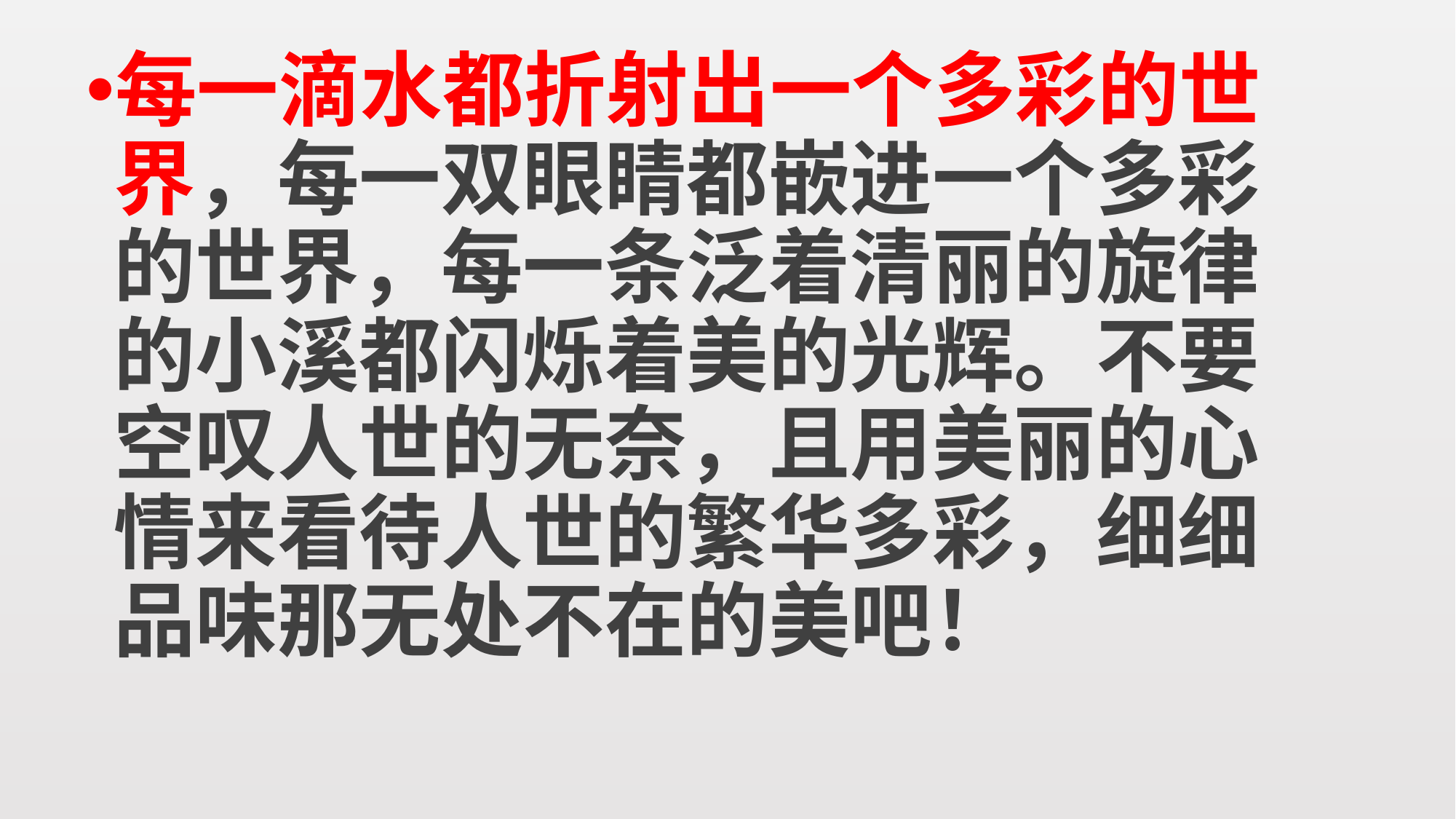

每一滴水都折射出一个多彩的世界，每一双眼睛都嵌进一个多彩的世界，每一条泛着清丽的旋律的小溪都闪烁着美的光辉。不要空叹人世的无奈，且用美丽的心情来看待人世的繁华多彩，细细品味那无处不在的美吧！